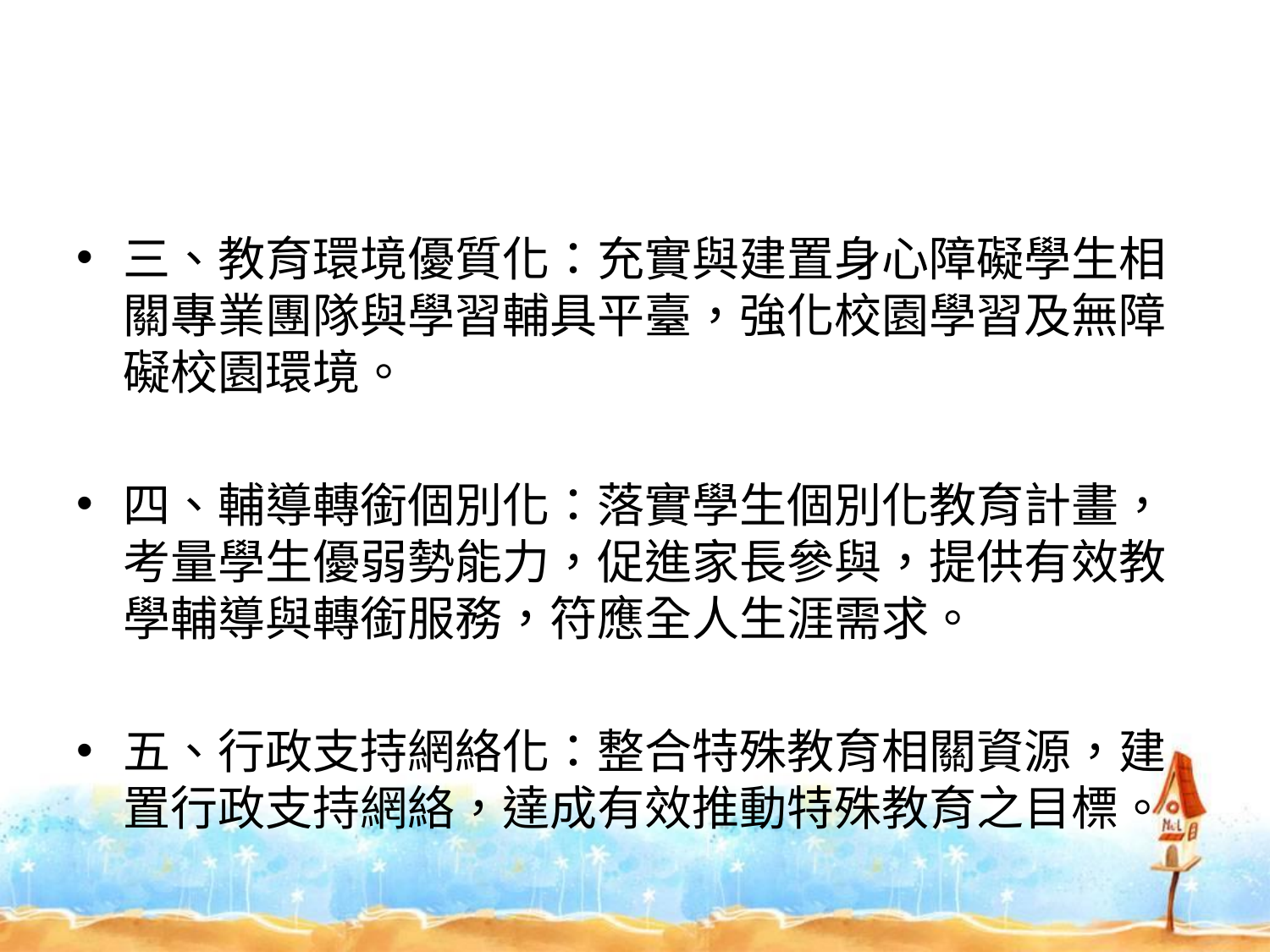

#
三、教育環境優質化：充實與建置身心障礙學生相關專業團隊與學習輔具平臺，強化校園學習及無障礙校園環境。

四、輔導轉銜個別化：落實學生個別化教育計畫，考量學生優弱勢能力，促進家長參與，提供有效教學輔導與轉銜服務，符應全人生涯需求。

五、行政支持網絡化：整合特殊教育相關資源，建置行政支持網絡，達成有效推動特殊教育之目標。